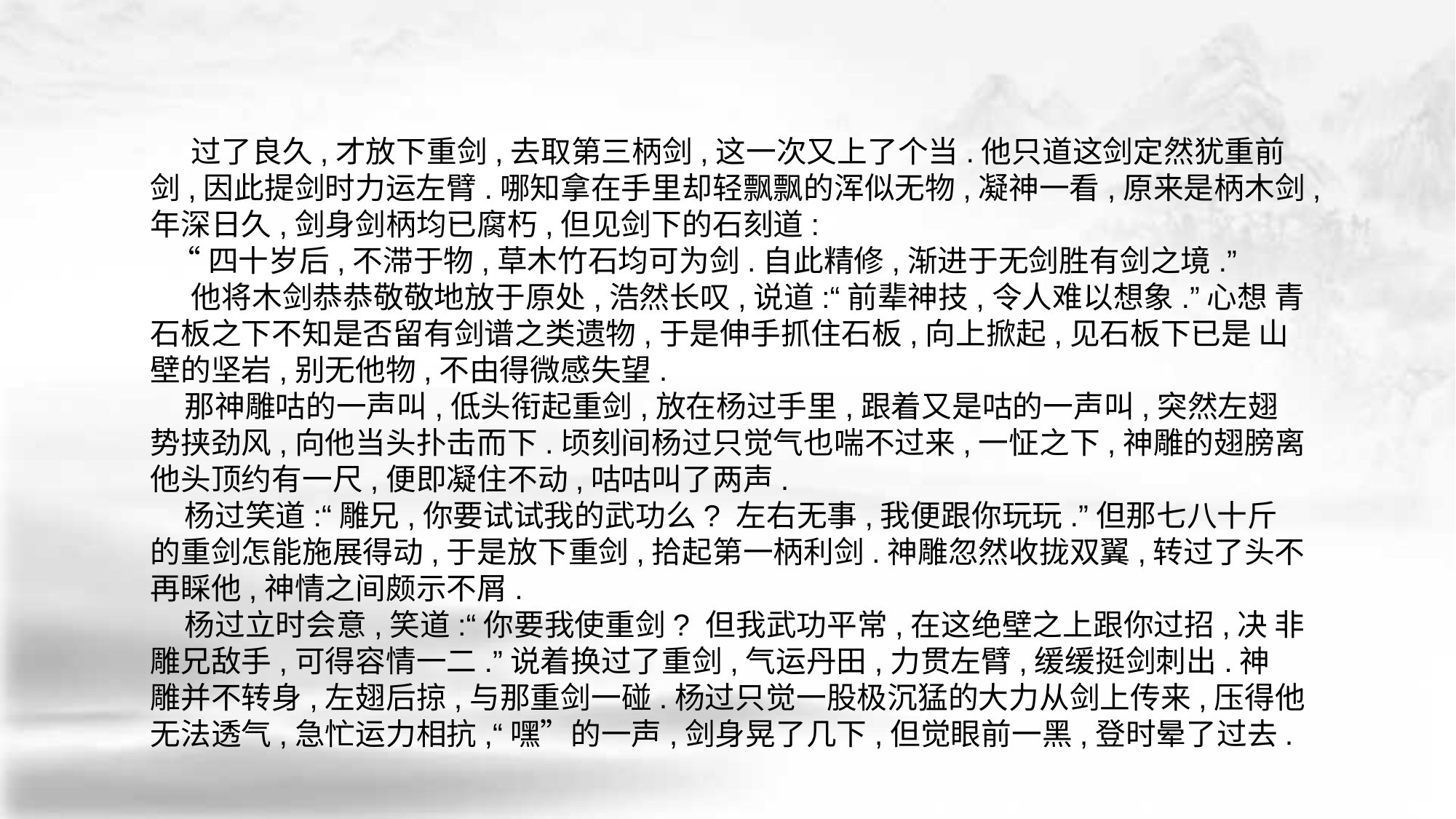

过了良久,才放下重剑,去取第三柄剑,这一次又上了个当.他只道这剑定然犹重前 剑,因此提剑时力运左臂.哪知拿在手里却轻飘飘的浑似无物,凝神一看,原来是柄木剑,年深日久,剑身剑柄均已腐朽,但见剑下的石刻道:
   “四十岁后,不滞于物,草木竹石均可为剑.自此精修,渐进于无剑胜有剑之境.”
     他将木剑恭恭敬敬地放于原处,浩然长叹,说道:“前辈神技,令人难以想象.”心想 青石板之下不知是否留有剑谱之类遗物,于是伸手抓住石板,向上掀起,见石板下已是 山壁的坚岩,别无他物,不由得微感失望.
    那神雕咕的一声叫,低头衔起重剑,放在杨过手里,跟着又是咕的一声叫,突然左翅 势挟劲风,向他当头扑击而下.顷刻间杨过只觉气也喘不过来,一怔之下,神雕的翅膀离 他头顶约有一尺,便即凝住不动,咕咕叫了两声.
    杨过笑道:“雕兄,你要试试我的武功么? 左右无事,我便跟你玩玩.”但那七八十斤 的重剑怎能施展得动,于是放下重剑,拾起第一柄利剑.神雕忽然收拢双翼,转过了头不 再睬他,神情之间颇示不屑.
    杨过立时会意,笑道:“你要我使重剑? 但我武功平常,在这绝壁之上跟你过招,决 非雕兄敌手,可得容情一二.”说着换过了重剑,气运丹田,力贯左臂,缓缓挺剑刺出.神 雕并不转身,左翅后掠,与那重剑一碰.杨过只觉一股极沉猛的大力从剑上传来,压得他 无法透气,急忙运力相抗,“嘿”的一声,剑身晃了几下,但觉眼前一黑,登时晕了过去.